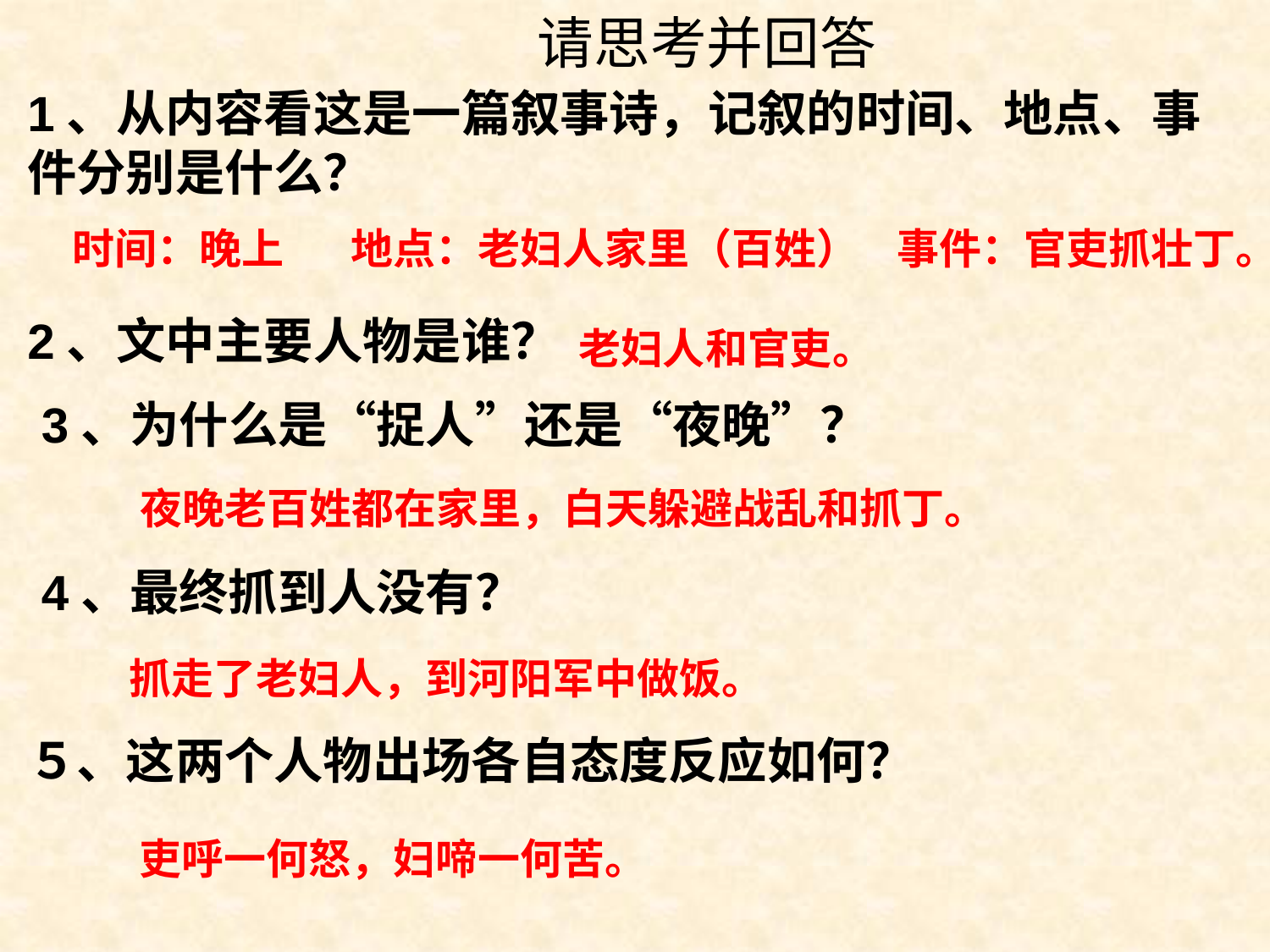

请思考并回答
1、从内容看这是一篇叙事诗，记叙的时间、地点、事件分别是什么？

2、文中主要人物是谁？
 3、为什么是“捉人”还是“夜晚”？

 4、最终抓到人没有？

５、这两个人物出场各自态度反应如何？
时间：晚上       地点：老妇人家里（百姓）    事件：官吏抓壮丁。
老妇人和官吏。
夜晚老百姓都在家里，白天躲避战乱和抓丁。
抓走了老妇人，到河阳军中做饭。
吏呼一何怒，妇啼一何苦。